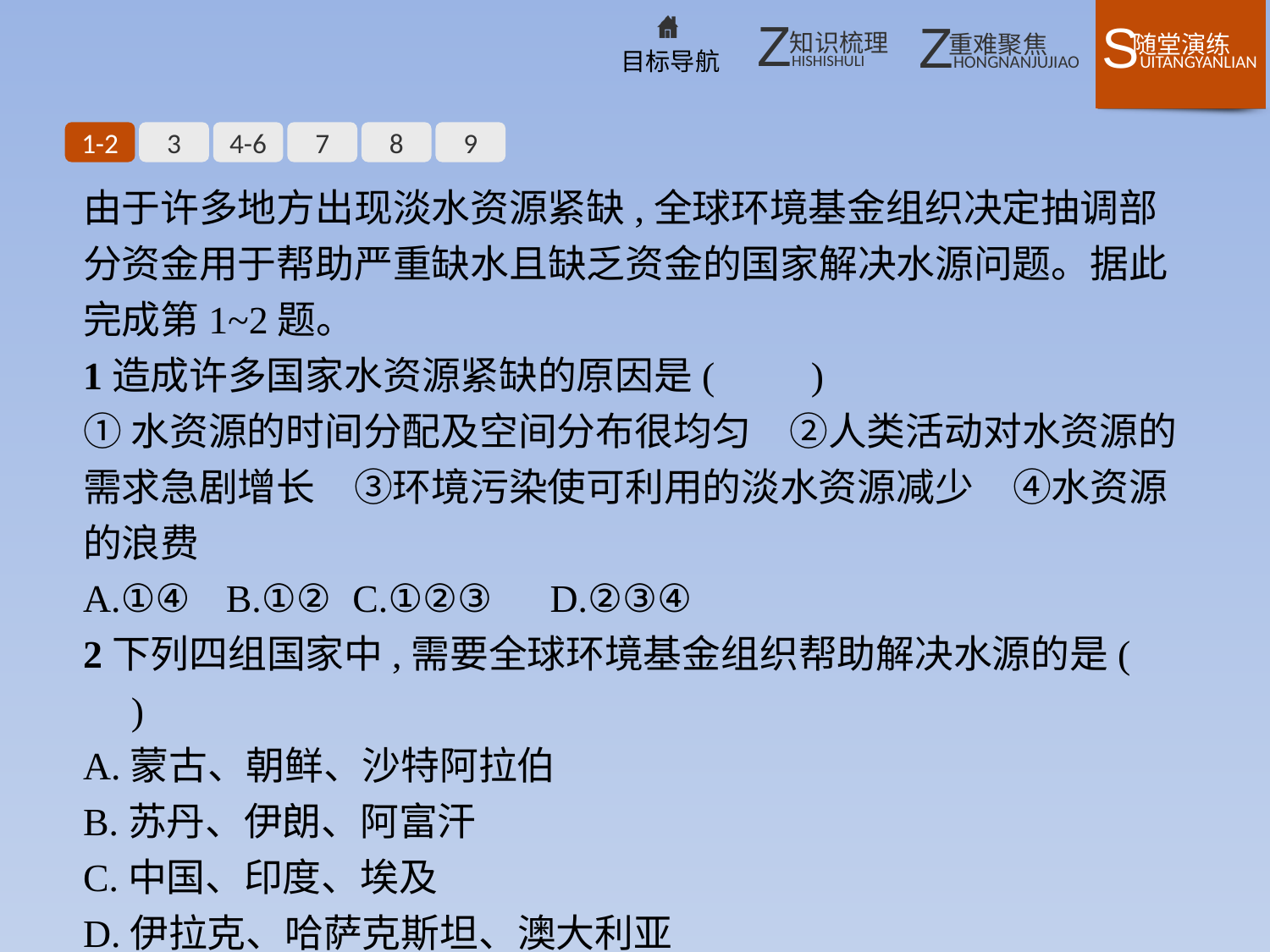

1-2
3
4-6
7
8
9
由于许多地方出现淡水资源紧缺,全球环境基金组织决定抽调部分资金用于帮助严重缺水且缺乏资金的国家解决水源问题。据此完成第1~2题。
1造成许多国家水资源紧缺的原因是(　　)
①水资源的时间分配及空间分布很均匀　②人类活动对水资源的需求急剧增长　③环境污染使可利用的淡水资源减少　④水资源的浪费
A.①④	B.①②  C.①②③	  D.②③④
2下列四组国家中,需要全球环境基金组织帮助解决水源的是(　　)
A.蒙古、朝鲜、沙特阿拉伯
B.苏丹、伊朗、阿富汗
C.中国、印度、埃及
D.伊拉克、哈萨克斯坦、澳大利亚